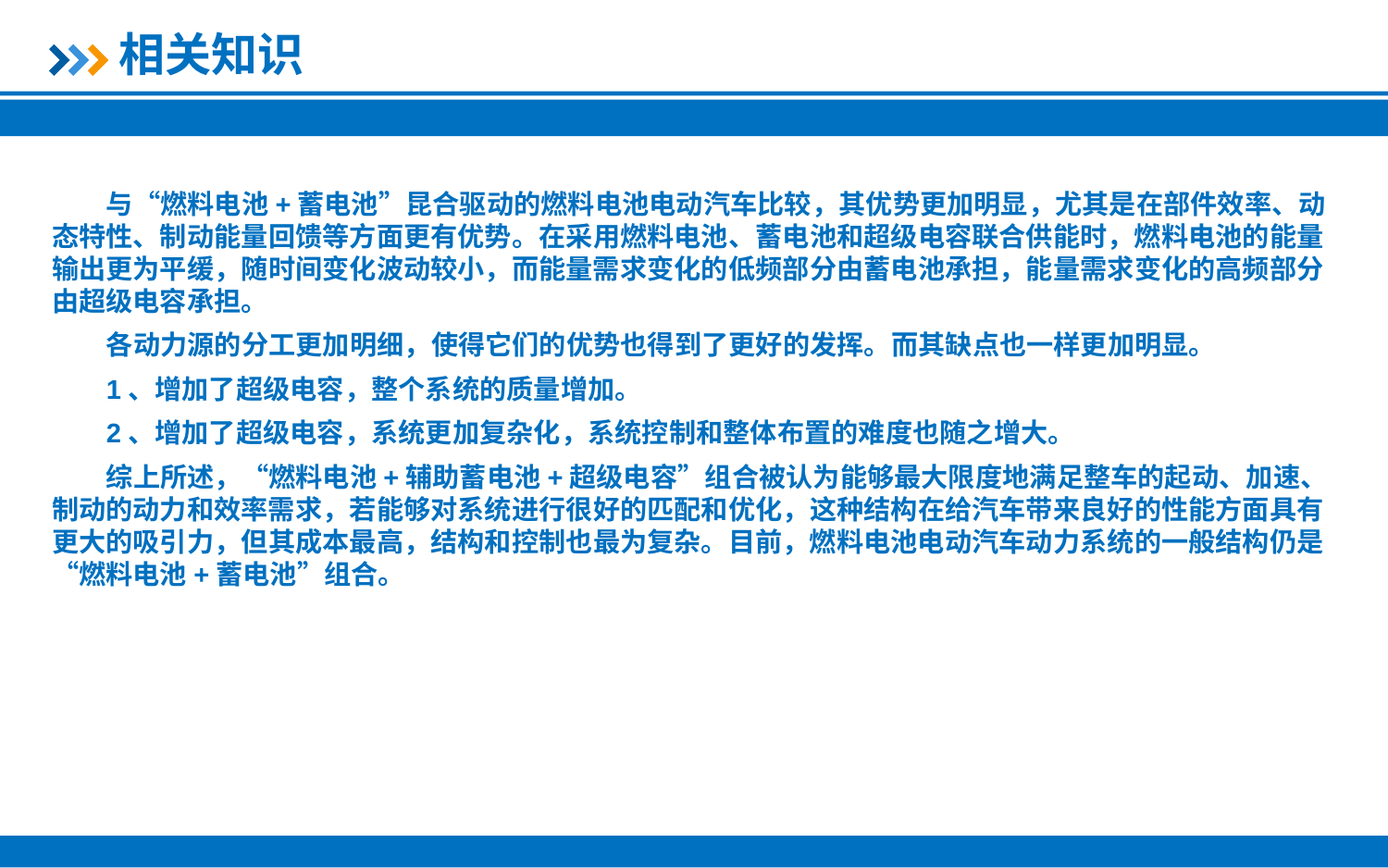

相关知识
与“燃料电池+蓄电池”昆合驱动的燃料电池电动汽车比较，其优势更加明显，尤其是在部件效率、动态特性、制动能量回馈等方面更有优势。在采用燃料电池、蓄电池和超级电容联合供能时，燃料电池的能量输出更为平缓，随时间变化波动较小，而能量需求变化的低频部分由蓄电池承担，能量需求变化的高频部分由超级电容承担。
各动力源的分工更加明细，使得它们的优势也得到了更好的发挥。而其缺点也一样更加明显。
1、增加了超级电容，整个系统的质量增加。
2、增加了超级电容，系统更加复杂化，系统控制和整体布置的难度也随之增大。
综上所述，“燃料电池+辅助蓄电池+超级电容”组合被认为能够最大限度地满足整车的起动、加速、制动的动力和效率需求，若能够对系统进行很好的匹配和优化，这种结构在给汽车带来良好的性能方面具有更大的吸引力，但其成本最高，结构和控制也最为复杂。目前，燃料电池电动汽车动力系统的一般结构仍是“燃料电池+蓄电池”组合。